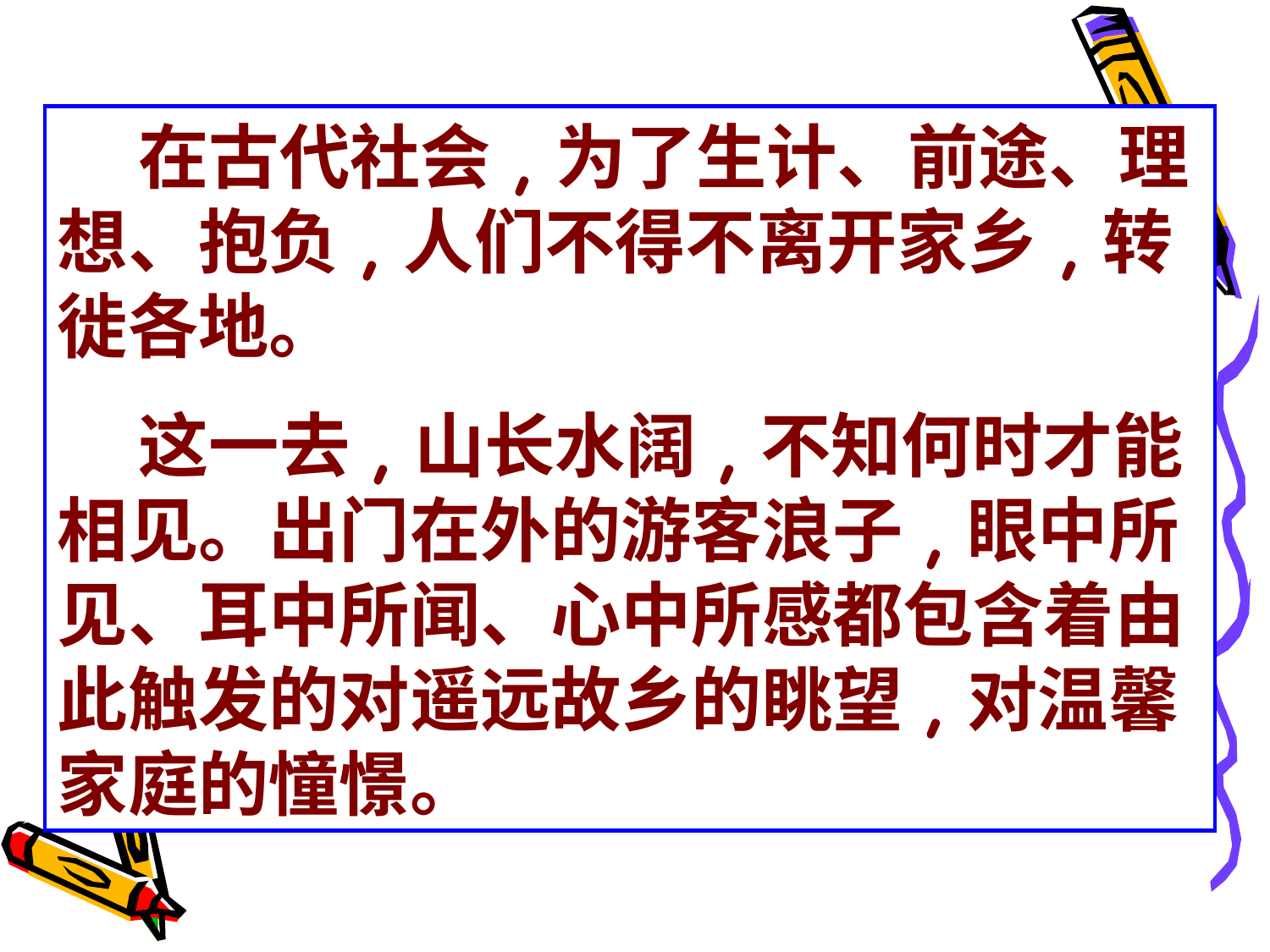

在古代社会,为了生计、前途、理想、抱负,人们不得不离开家乡,转徙各地。
    这一去,山长水阔,不知何时才能相见。出门在外的游客浪子,眼中所见、耳中所闻、心中所感都包含着由此触发的对遥远故乡的眺望,对温馨家庭的憧憬。